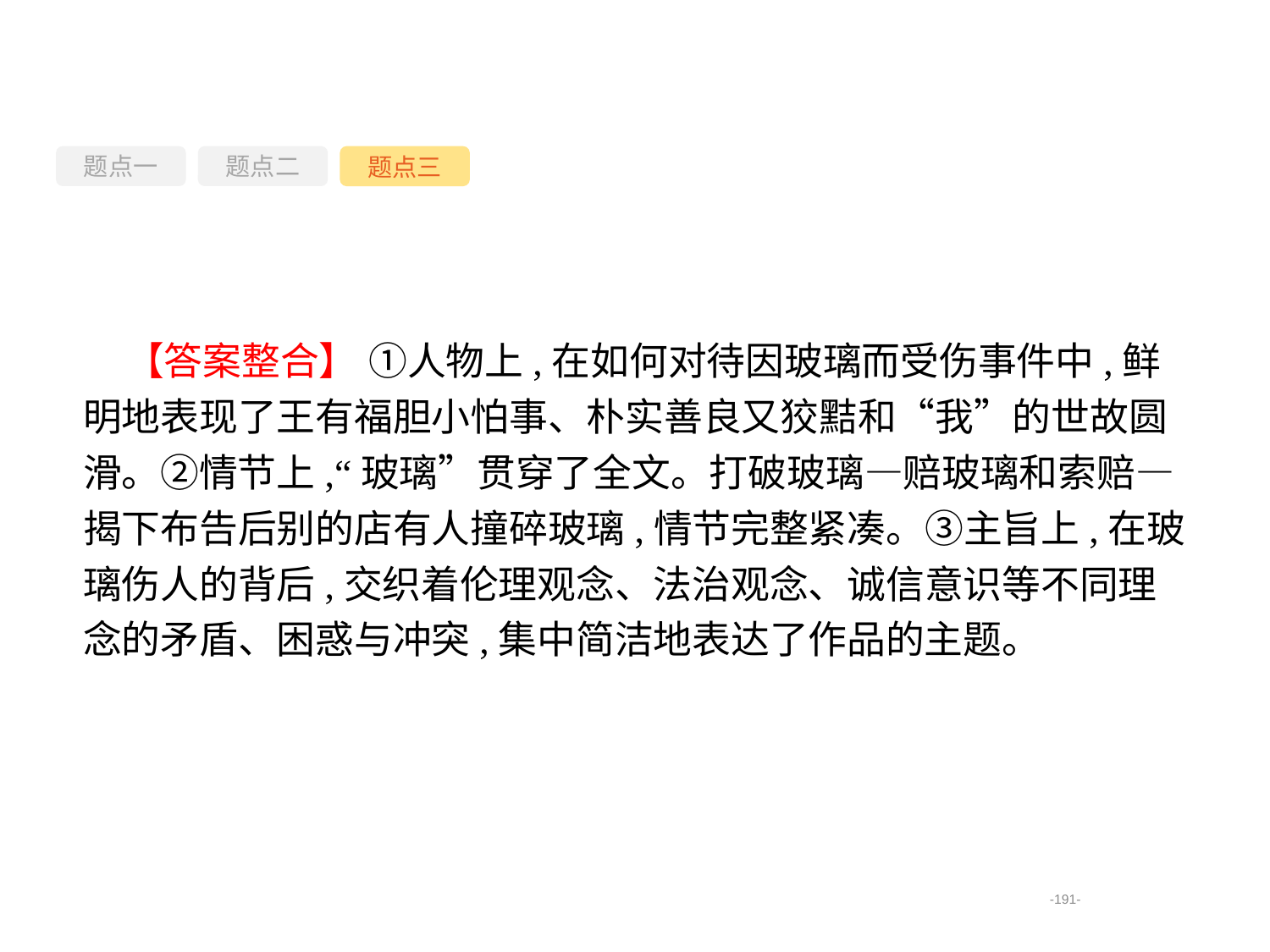

题点一
题点三
题点二
【答案整合】 ①人物上,在如何对待因玻璃而受伤事件中,鲜明地表现了王有福胆小怕事、朴实善良又狡黠和“我”的世故圆滑。②情节上,“玻璃”贯穿了全文。打破玻璃—赔玻璃和索赔—揭下布告后别的店有人撞碎玻璃,情节完整紧凑。③主旨上,在玻璃伤人的背后,交织着伦理观念、法治观念、诚信意识等不同理念的矛盾、困惑与冲突,集中简洁地表达了作品的主题。
-191-